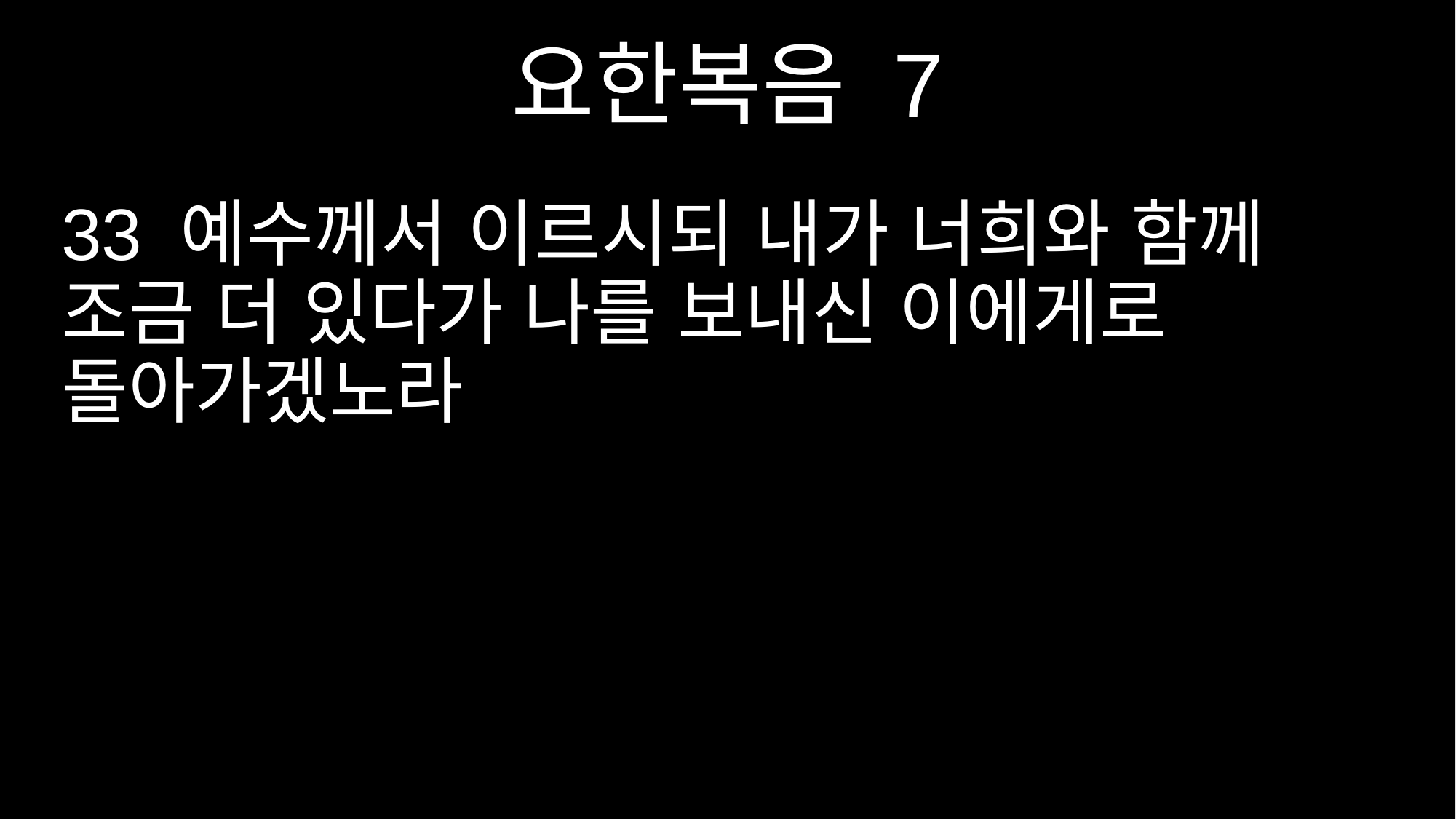

요한복음 7
33 예수께서 이르시되 내가 너희와 함께 조금 더 있다가 나를 보내신 이에게로 돌아가겠노라